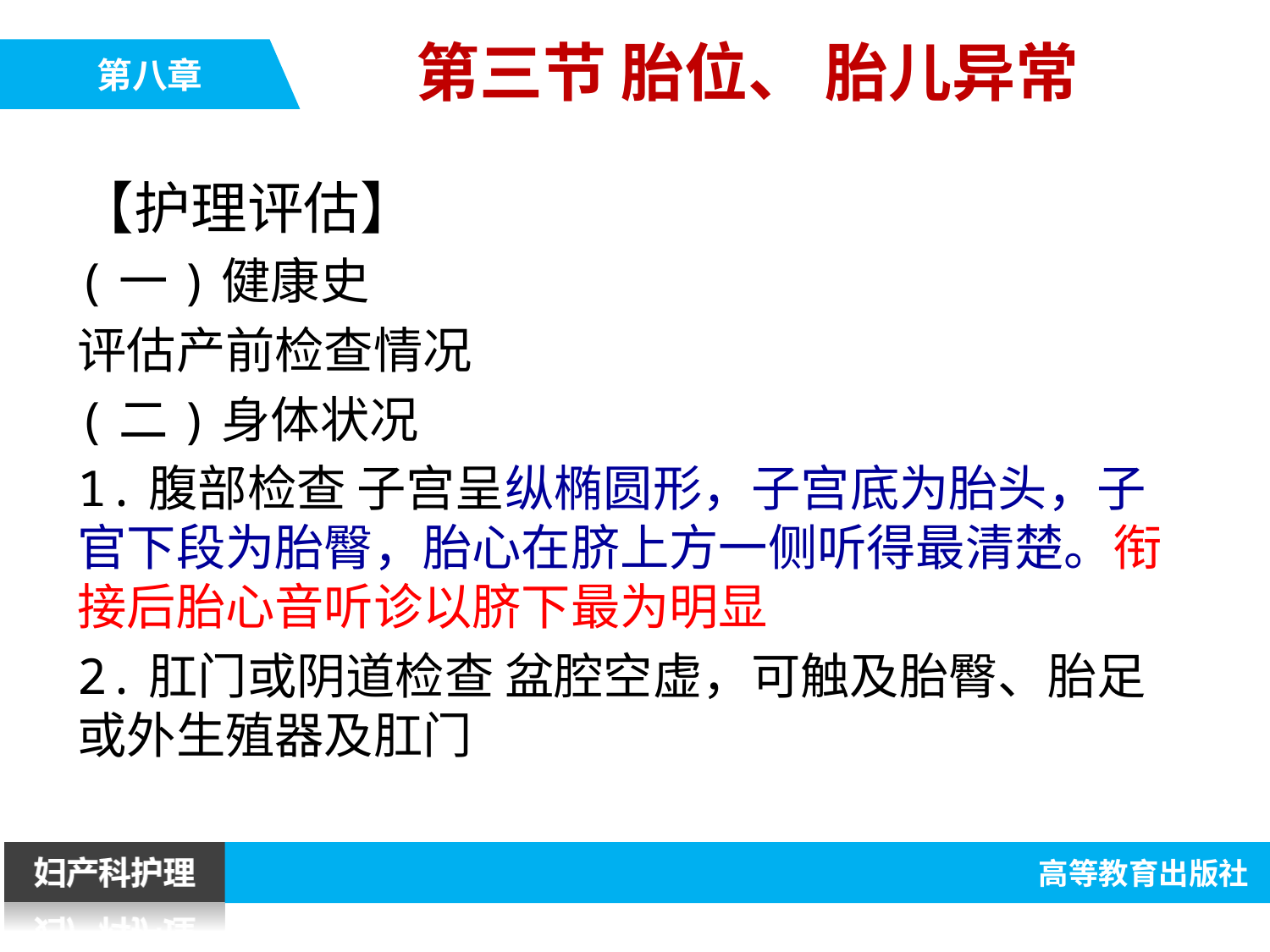

第三节 胎位、 胎儿异常

【护理评估】
(一)健康史
评估产前检查情况
(二)身体状况
1.腹部检查 子宫呈纵椭圆形，子宫底为胎头，子官下段为胎臀，胎心在脐上方一侧听得最清楚。衔接后胎心音听诊以脐下最为明显
2.肛门或阴道检查 盆腔空虚，可触及胎臀、胎足或外生殖器及肛门